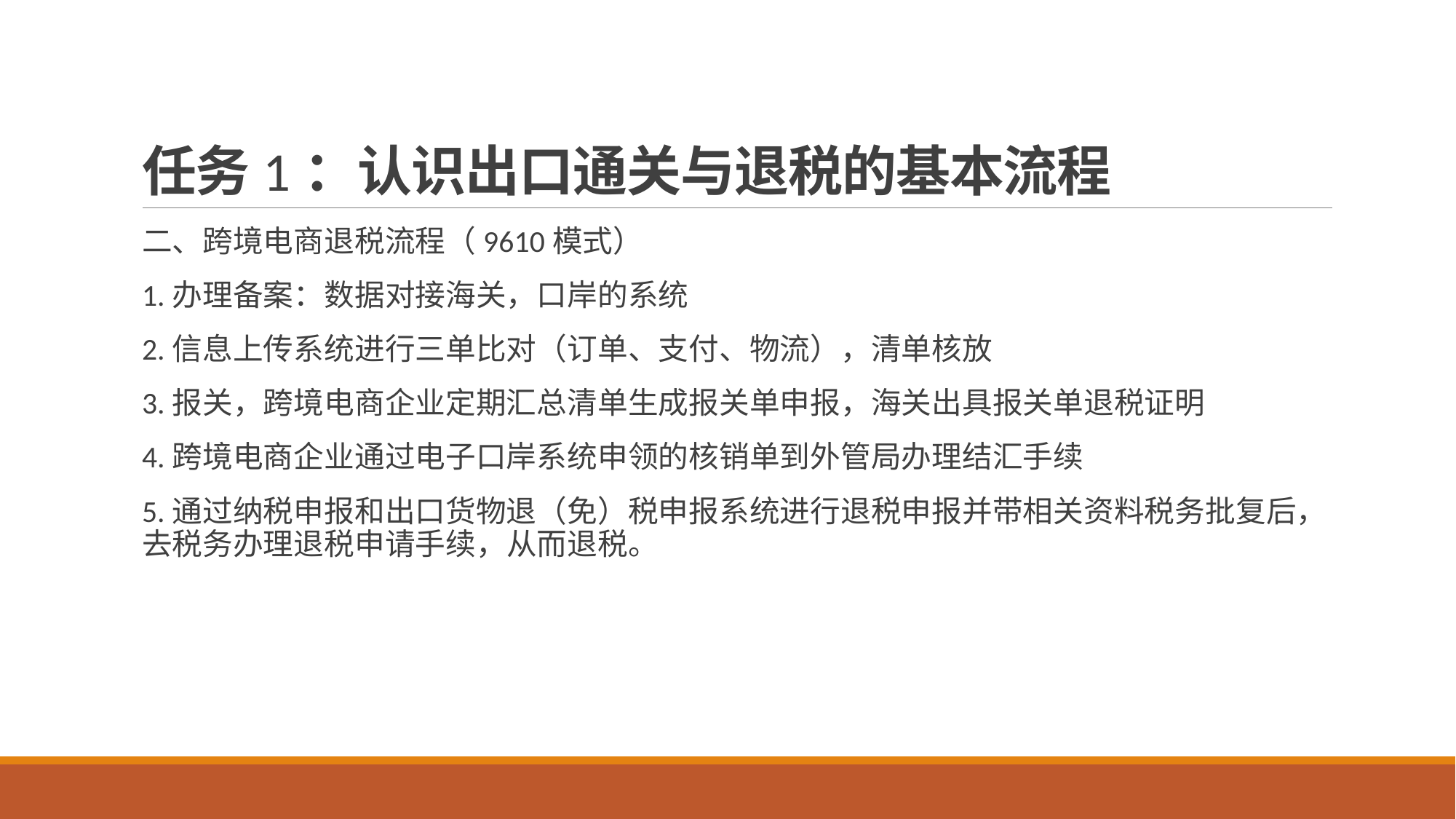

# 任务1：认识出口通关与退税的基本流程
二、跨境电商退税流程（9610模式）
1.办理备案：数据对接海关，口岸的系统
2.信息上传系统进行三单比对（订单、支付、物流），清单核放
3.报关，跨境电商企业定期汇总清单生成报关单申报，海关出具报关单退税证明
4.跨境电商企业通过电子口岸系统申领的核销单到外管局办理结汇手续
5.通过纳税申报和出口货物退（免）税申报系统进行退税申报并带相关资料税务批复后，去税务办理退税申请手续，从而退税。